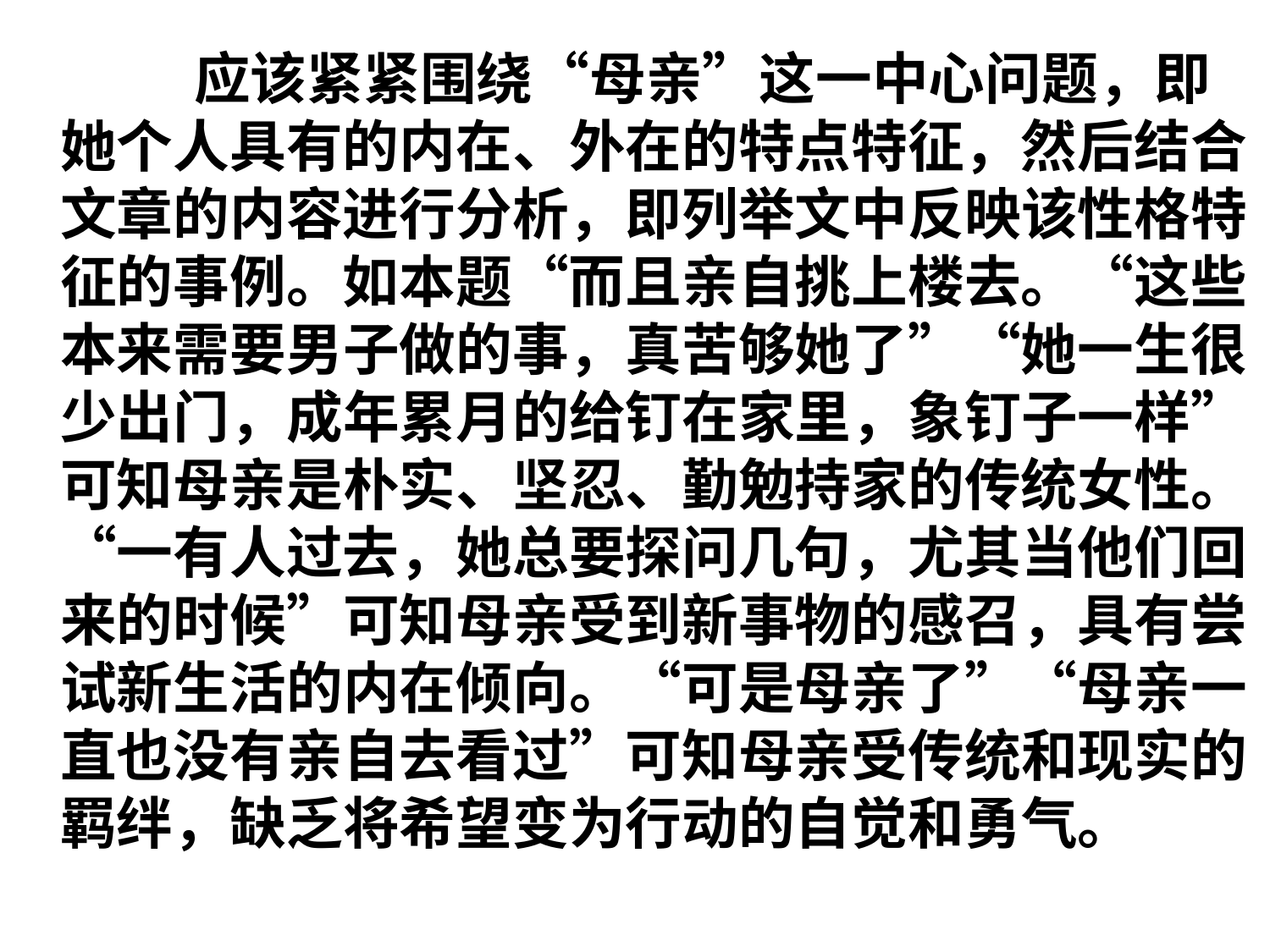

应该紧紧围绕“母亲”这一中心问题，即她个人具有的内在、外在的特点特征，然后结合文章的内容进行分析，即列举文中反映该性格特征的事例。如本题“而且亲自挑上楼去。“这些本来需要男子做的事，真苦够她了”“她一生很少出门，成年累月的给钉在家里，象钉子一样”可知母亲是朴实、坚忍、勤勉持家的传统女性。“一有人过去，她总要探问几句，尤其当他们回来的时候”可知母亲受到新事物的感召，具有尝试新生活的内在倾向。“可是母亲了”“母亲一直也没有亲自去看过”可知母亲受传统和现实的羁绊，缺乏将希望变为行动的自觉和勇气。

#